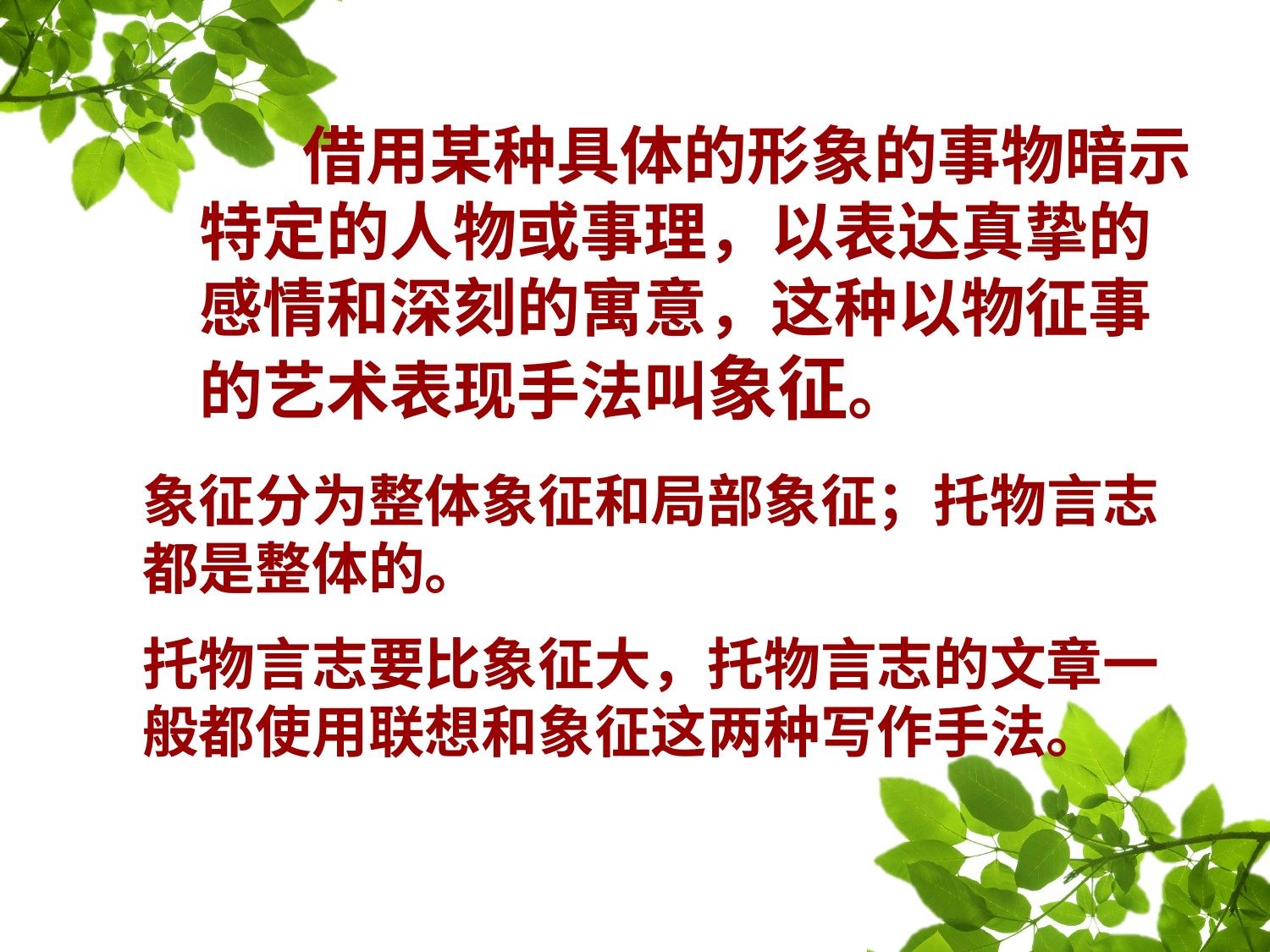

借用某种具体的形象的事物暗示特定的人物或事理，以表达真挚的感情和深刻的寓意，这种以物征事的艺术表现手法叫象征。
象征分为整体象征和局部象征；托物言志都是整体的。
托物言志要比象征大，托物言志的文章一般都使用联想和象征这两种写作手法。